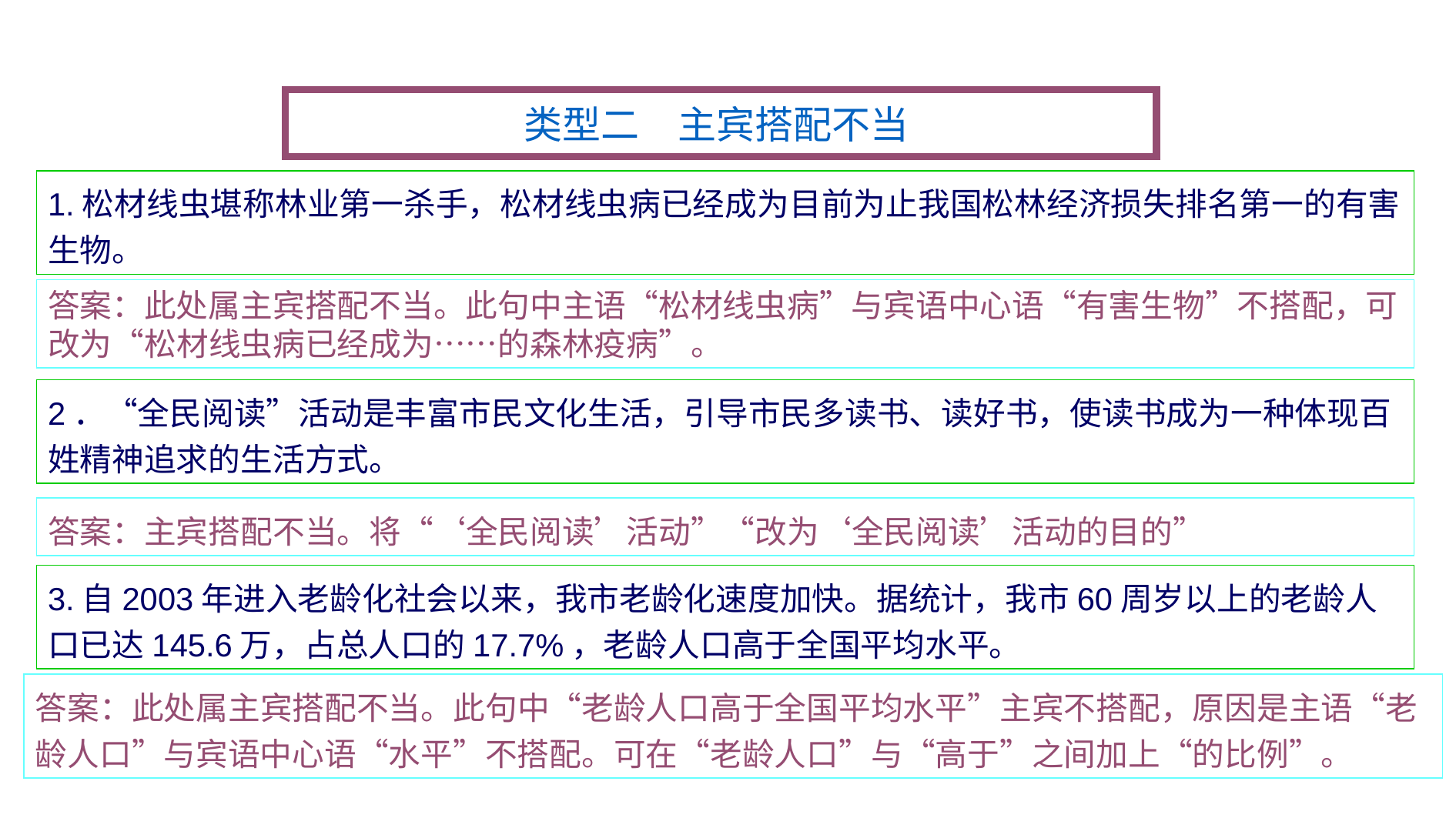

类型二　主宾搭配不当
1.松材线虫堪称林业第一杀手，松材线虫病已经成为目前为止我国松林经济损失排名第一的有害生物。
答案：此处属主宾搭配不当。此句中主语“松材线虫病”与宾语中心语“有害生物”不搭配，可改为“松材线虫病已经成为……的森林疫病”。
2．“全民阅读”活动是丰富市民文化生活，引导市民多读书、读好书，使读书成为一种体现百姓精神追求的生活方式。

答案：主宾搭配不当。将“‘全民阅读’活动”“改为‘全民阅读’活动的目的”
3.自2003年进入老龄化社会以来，我市老龄化速度加快。据统计，我市60周岁以上的老龄人口已达145.6万，占总人口的17.7%，老龄人口高于全国平均水平。
答案：此处属主宾搭配不当。此句中“老龄人口高于全国平均水平”主宾不搭配，原因是主语“老龄人口”与宾语中心语“水平”不搭配。可在“老龄人口”与“高于”之间加上“的比例”。